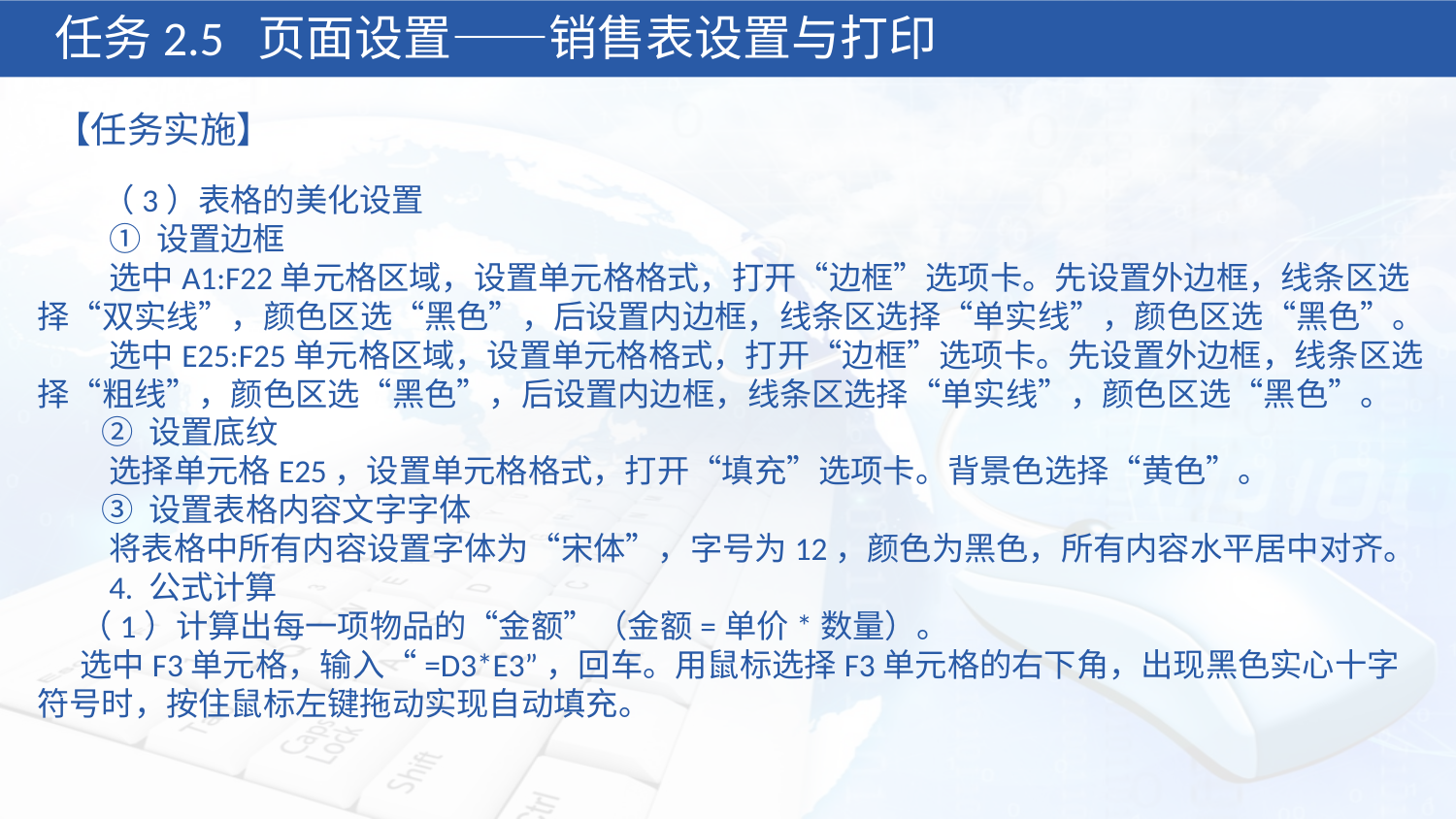

任务2.5  页面设置——销售表设置与打印
【任务实施】
  （3）表格的美化设置
    ① 设置边框
   选中A1:F22单元格区域，设置单元格格式，打开“边框”选项卡。先设置外边框，线条区选择“双实线”，颜色区选“黑色”，后设置内边框，线条区选择“单实线”，颜色区选“黑色”。
   选中E25:F25单元格区域，设置单元格格式，打开“边框”选项卡。先设置外边框，线条区选择“粗线”，颜色区选“黑色”，后设置内边框，线条区选择“单实线”，颜色区选“黑色”。
   ② 设置底纹
   选择单元格E25，设置单元格格式，打开“填充”选项卡。背景色选择“黄色”。
   ③ 设置表格内容文字字体
   将表格中所有内容设置字体为“宋体”，字号为12，颜色为黑色，所有内容水平居中对齐。
    4. 公式计算
（1）计算出每一项物品的“金额”（金额=单价*数量）。
选中F3单元格，输入“=D3*E3”，回车。用鼠标选择F3单元格的右下角，出现黑色实心十字符号时，按住鼠标左键拖动实现自动填充。